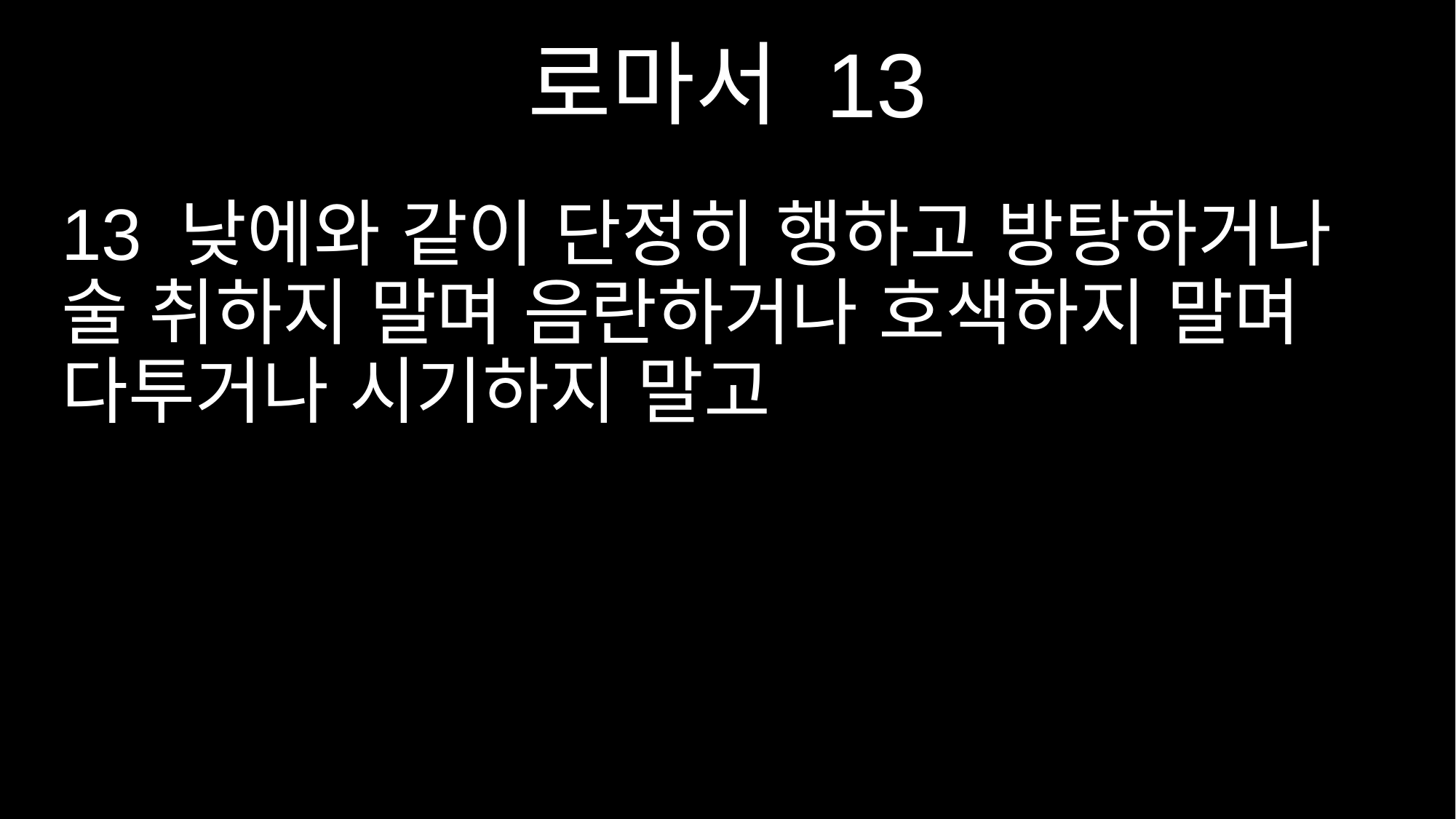

로마서 13
13 낮에와 같이 단정히 행하고 방탕하거나 술 취하지 말며 음란하거나 호색하지 말며 다투거나 시기하지 말고